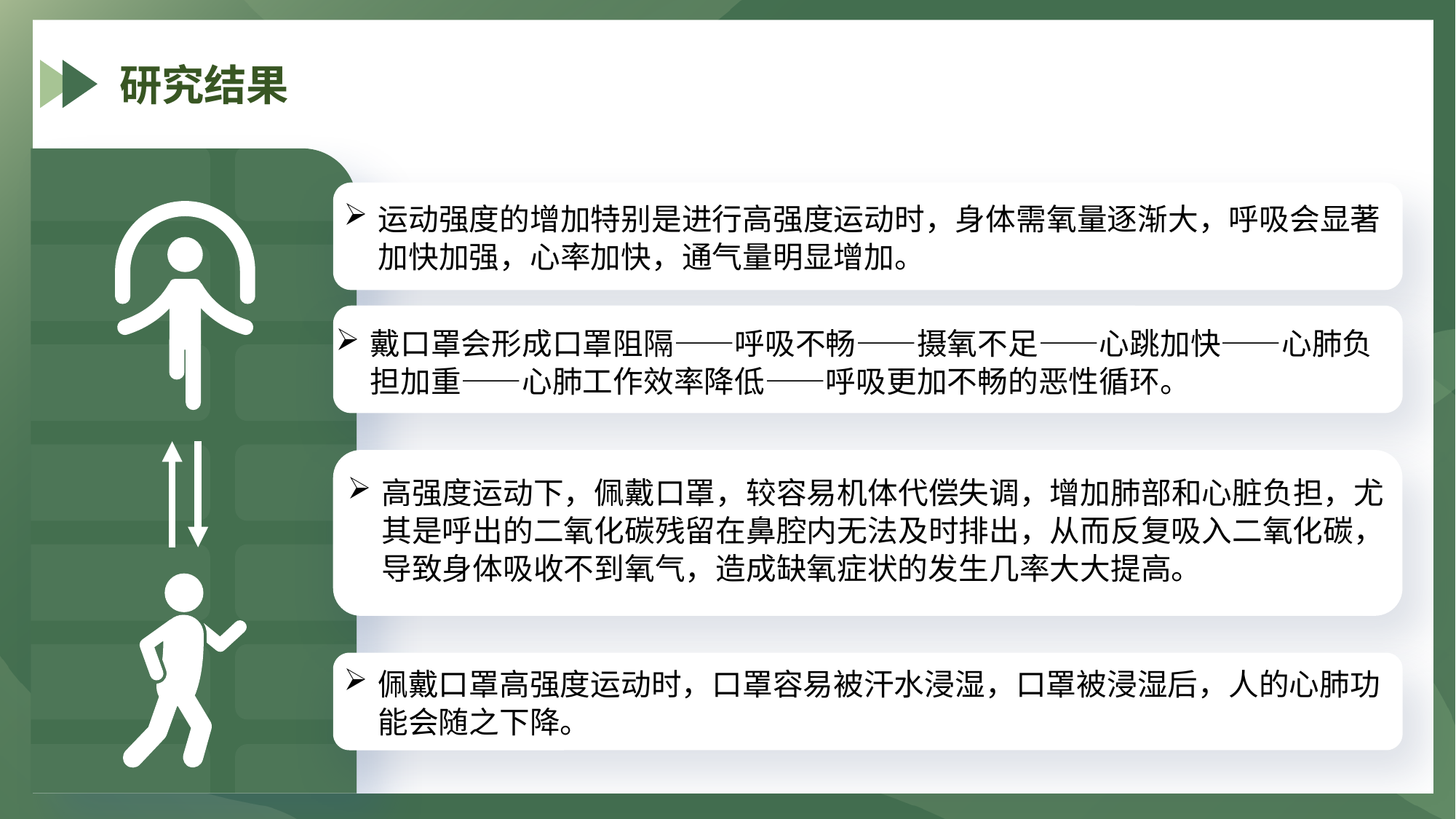

研究结果

运动强度的增加特别是进行高强度运动时，身体需氧量逐渐大，呼吸会显著加快加强，心率加快，通气量明显增加。

戴口罩会形成口罩阻隔——呼吸不畅——摄氧不足——心跳加快——心肺负担加重——心肺工作效率降低——呼吸更加不畅的恶性循环。

高强度运动下，佩戴口罩，较容易机体代偿失调，增加肺部和心脏负担，尤其是呼出的二氧化碳残留在鼻腔内无法及时排出，从而反复吸入二氧化碳，导致身体吸收不到氧气，造成缺氧症状的发生几率大大提高。

佩戴口罩高强度运动时，口罩容易被汗水浸湿，口罩被浸湿后，人的心肺功能会随之下降。